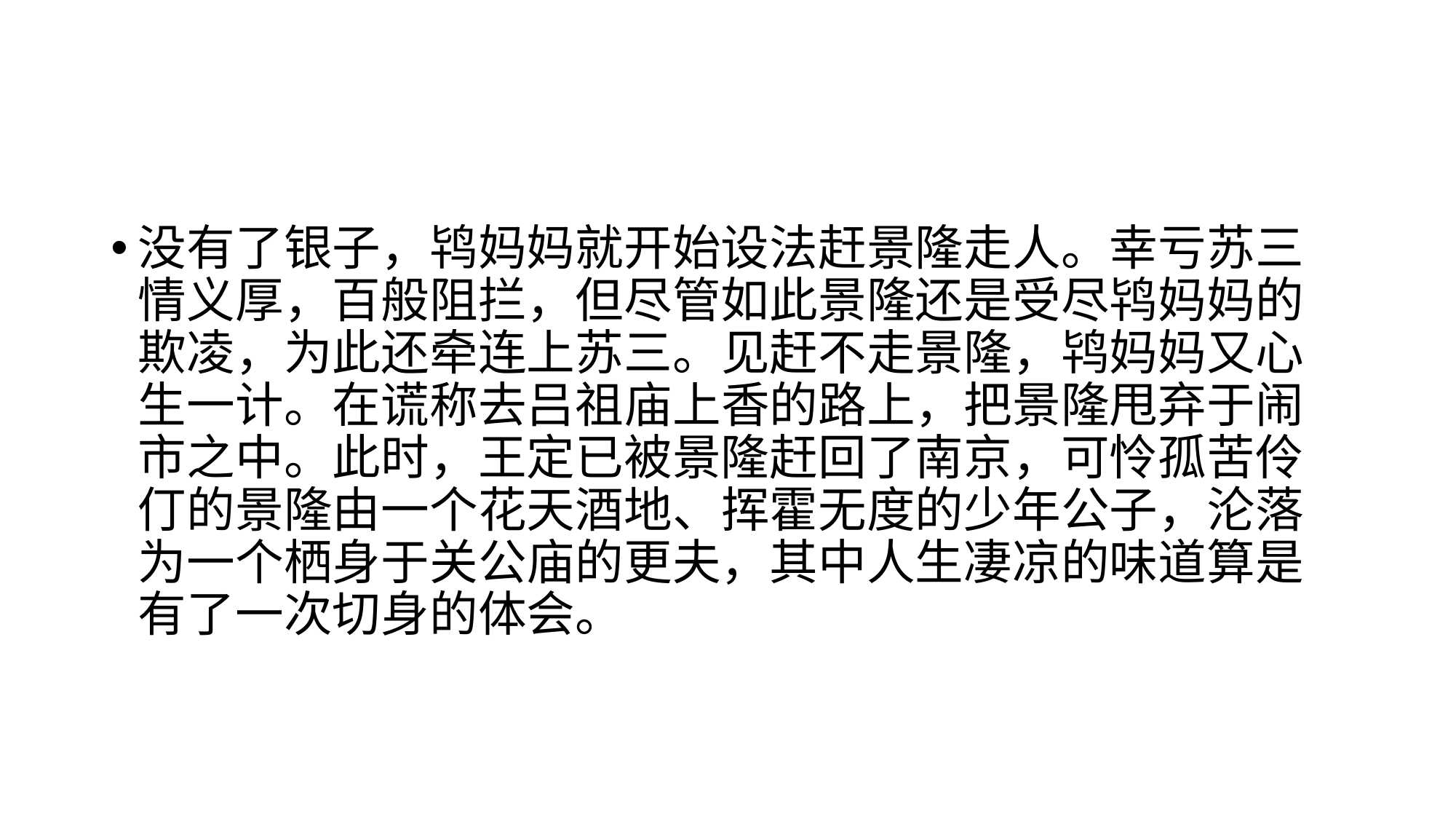

#
没有了银子，鸨妈妈就开始设法赶景隆走人。幸亏苏三情义厚，百般阻拦，但尽管如此景隆还是受尽鸨妈妈的欺凌，为此还牵连上苏三。见赶不走景隆，鸨妈妈又心生一计。在谎称去吕祖庙上香的路上，把景隆甩弃于闹市之中。此时，王定已被景隆赶回了南京，可怜孤苦伶仃的景隆由一个花天酒地、挥霍无度的少年公子，沦落为一个栖身于关公庙的更夫，其中人生凄凉的味道算是有了一次切身的体会。